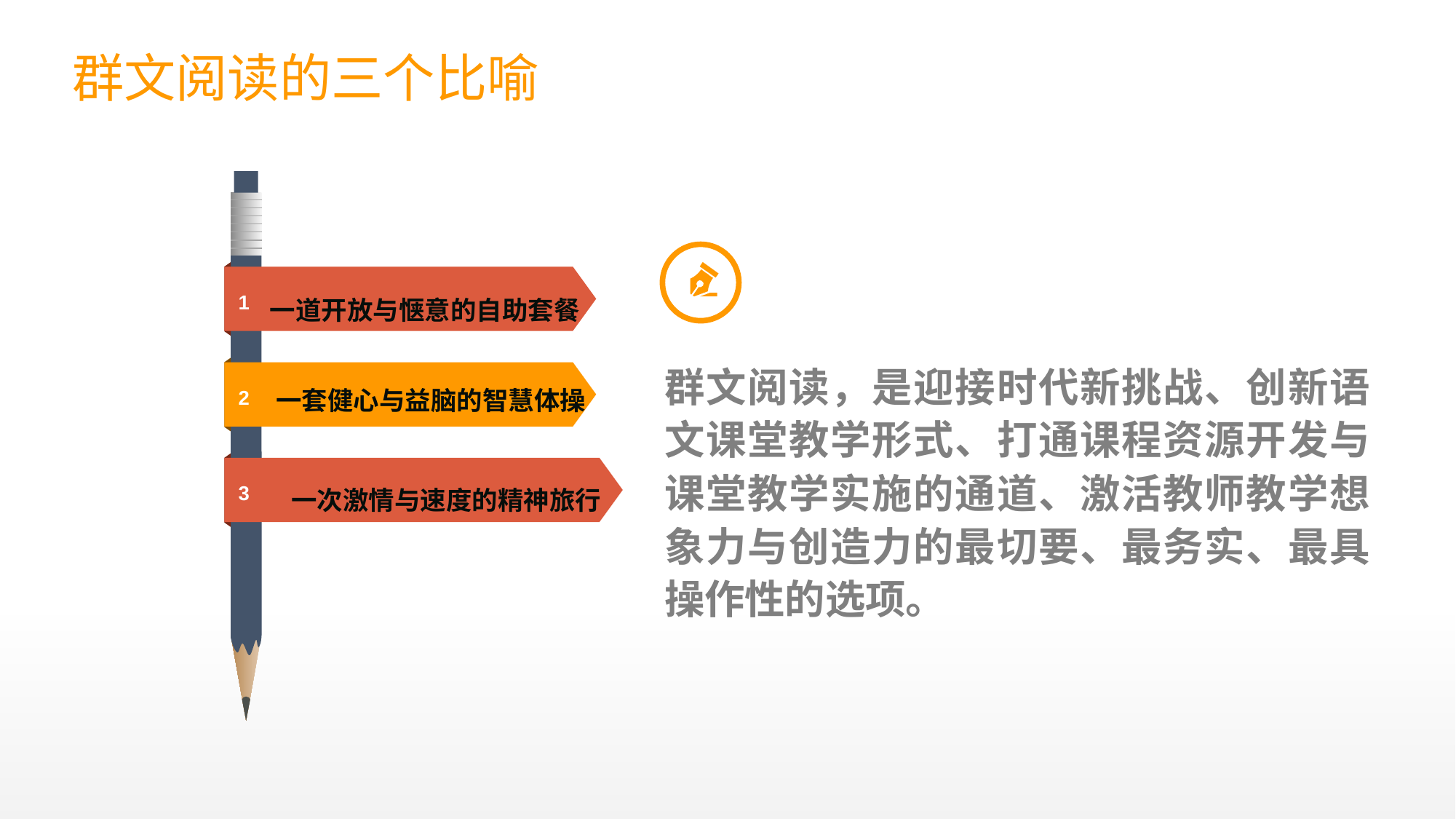

群文阅读的三个比喻

1
一道开放与惬意的自助套餐

2

3
一次激情与速度的精神旅行

群文阅读，是迎接时代新挑战、创新语文课堂教学形式、打通课程资源开发与课堂教学实施的通道、激活教师教学想象力与创造力的最切要、最务实、最具操作性的选项。
一套健心与益脑的智慧体操